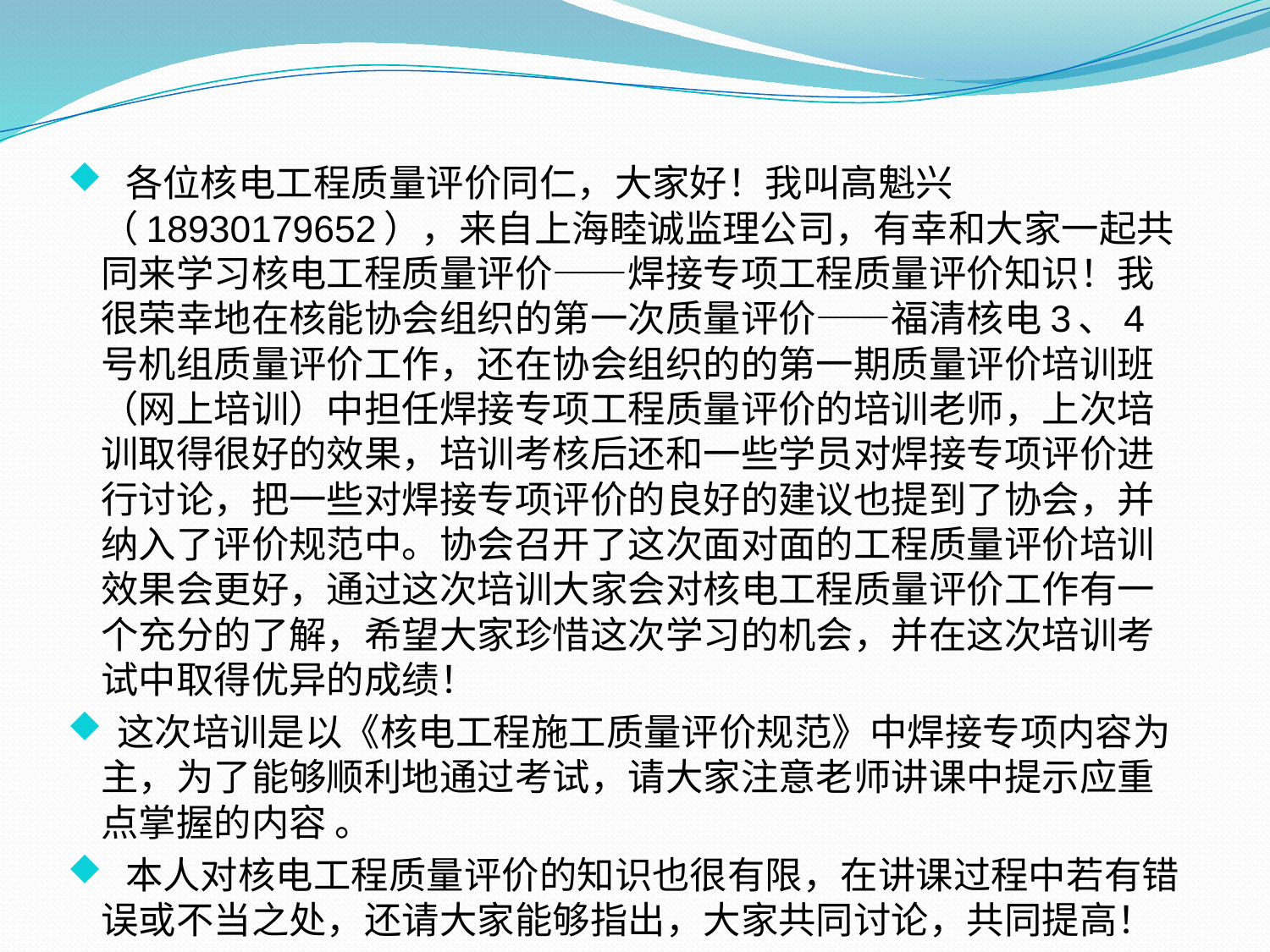

各位核电工程质量评价同仁，大家好！我叫高魁兴（18930179652），来自上海睦诚监理公司，有幸和大家一起共同来学习核电工程质量评价——焊接专项工程质量评价知识！我很荣幸地在核能协会组织的第一次质量评价——福清核电3、4号机组质量评价工作，还在协会组织的的第一期质量评价培训班（网上培训）中担任焊接专项工程质量评价的培训老师，上次培训取得很好的效果，培训考核后还和一些学员对焊接专项评价进行讨论，把一些对焊接专项评价的良好的建议也提到了协会，并纳入了评价规范中。协会召开了这次面对面的工程质量评价培训效果会更好，通过这次培训大家会对核电工程质量评价工作有一个充分的了解，希望大家珍惜这次学习的机会，并在这次培训考试中取得优异的成绩！
 这次培训是以《核电工程施工质量评价规范》中焊接专项内容为主，为了能够顺利地通过考试，请大家注意老师讲课中提示应重点掌握的内容 。
  本人对核电工程质量评价的知识也很有限，在讲课过程中若有错误或不当之处，还请大家能够指出，大家共同讨论，共同提高！